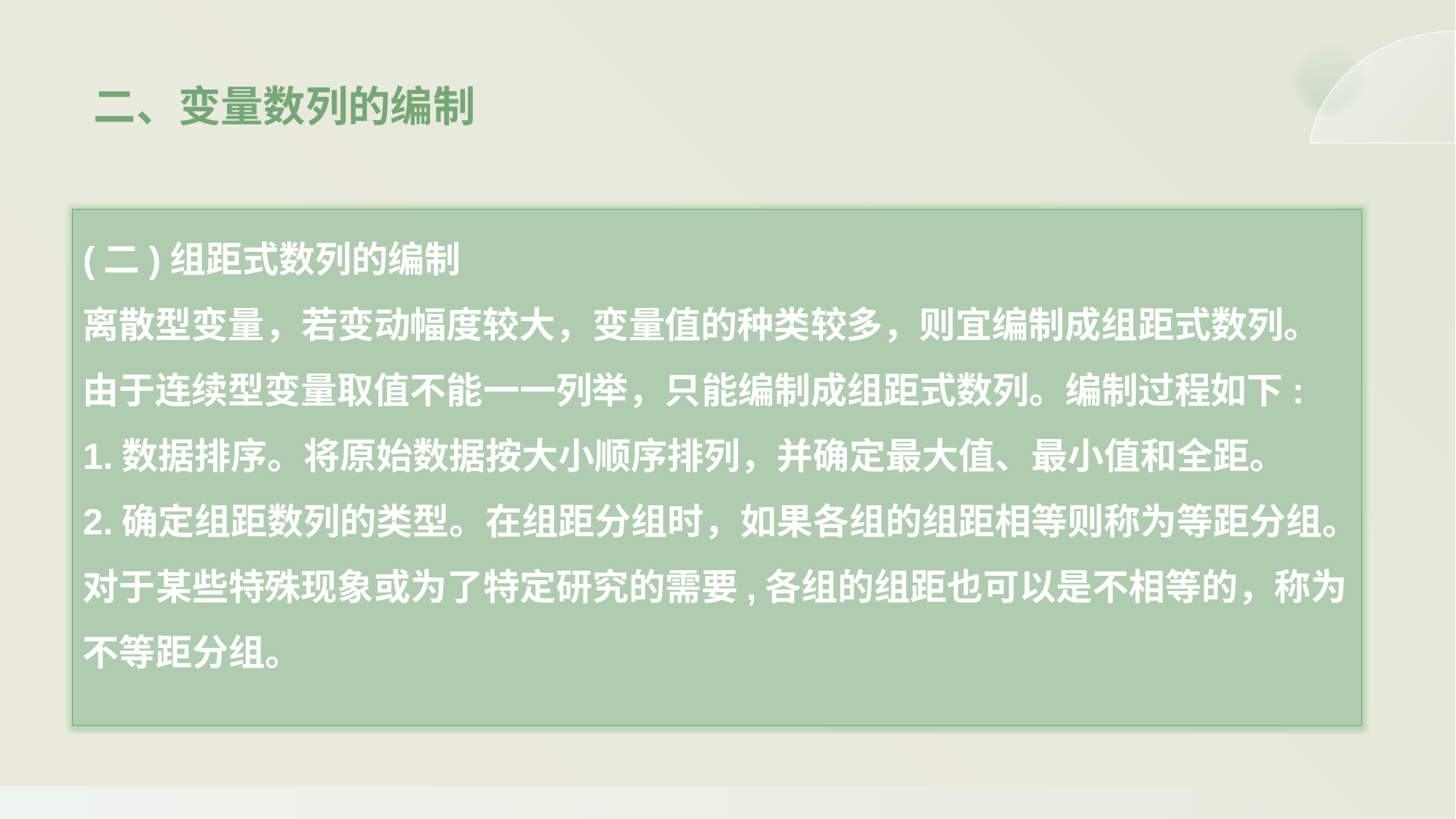

二、变量数列的编制

(二)组距式数列的编制
离散型变量，若变动幅度较大，变量值的种类较多，则宜编制成组距式数列。由于连续型变量取值不能一一列举，只能编制成组距式数列。编制过程如下:
1.数据排序。将原始数据按大小顺序排列，并确定最大值、最小值和全距。
2.确定组距数列的类型。在组距分组时，如果各组的组距相等则称为等距分组。对于某些特殊现象或为了特定研究的需要,各组的组距也可以是不相等的，称为不等距分组。